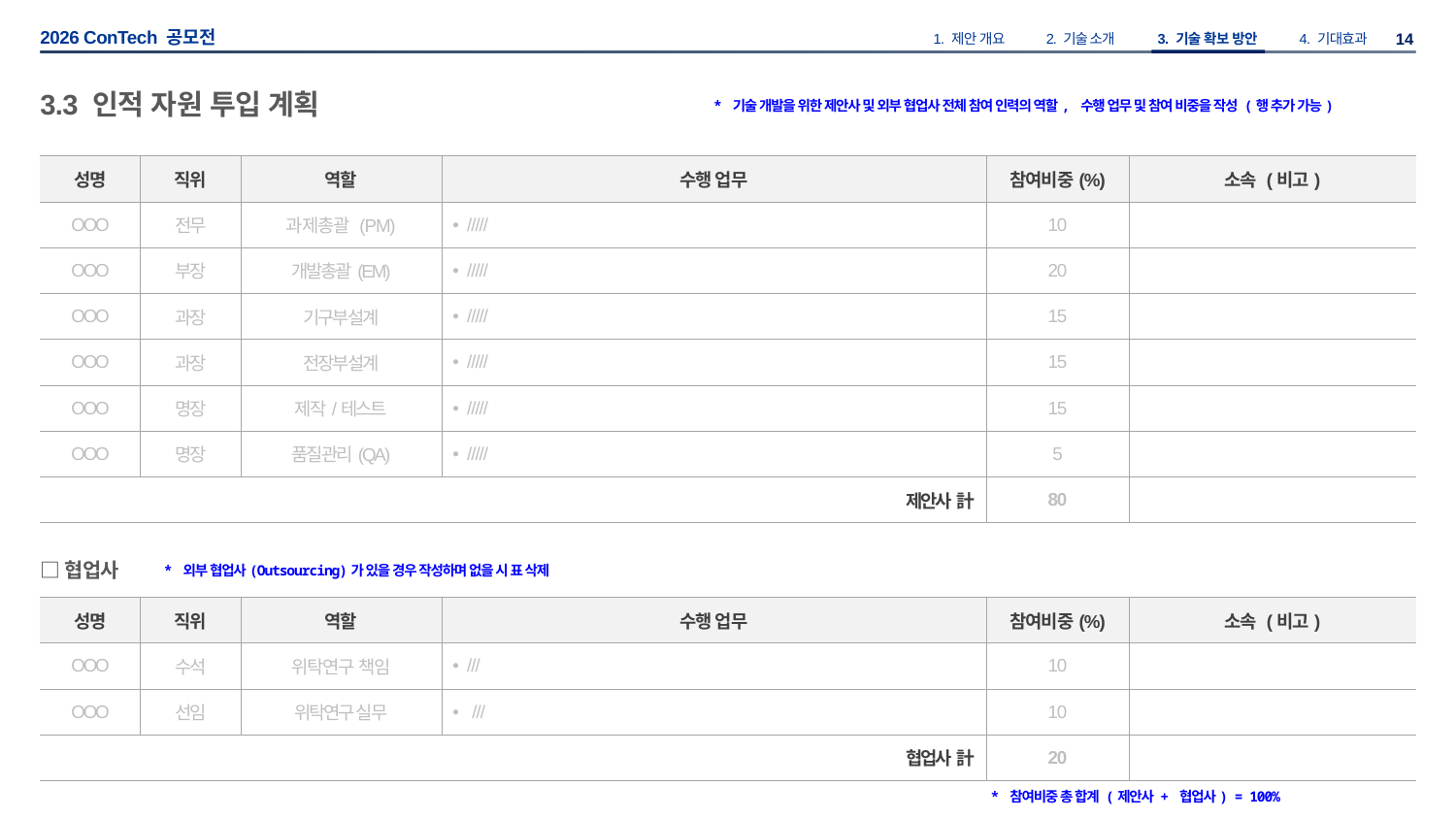

3.3 인적 자원 투입 계획
* 기술 개발을 위한 제안사 및 외부 협업사 전체 참여 인력의 역할, 수행 업무 및 참여 비중을 작성 (행 추가 가능)
* 외부 협업사(Outsourcing)가 있을 경우 작성하며 없을 시 표 삭제
* 참여비중 총 합계 (제안사 + 협업사) = 100%
| 성명 | 직위 | 역할 | 수행 업무 | 참여비중(%) | 소속 (비고) |
| --- | --- | --- | --- | --- | --- |
| OOO | 전무 | 과제총괄 (PM) | ///// | 10 |  |
| OOO | 부장 | 개발총괄(EM) | ///// | 20 |  |
| OOO | 과장 | 기구부설계 | ///// | 15 |  |
| OOO | 과장 | 전장부설계 | ///// | 15 |  |
| OOO | 명장 | 제작/테스트 | ///// | 15 |  |
| OOO | 명장 | 품질관리(QA) | ///// | 5 |  |
| 제안사 計 |  |  |  | 80 |  |
□협업사
| 성명 | 직위 | 역할 | 수행 업무 | 참여비중(%) | 소속 (비고) |
| --- | --- | --- | --- | --- | --- |
| OOO | 수석 | 위탁연구 책임 | /// | 10 |  |
| OOO | 선임 | 위탁연구 실무 | /// | 10 |  |
| 협업사 計 |  |  |  | 20 |  |